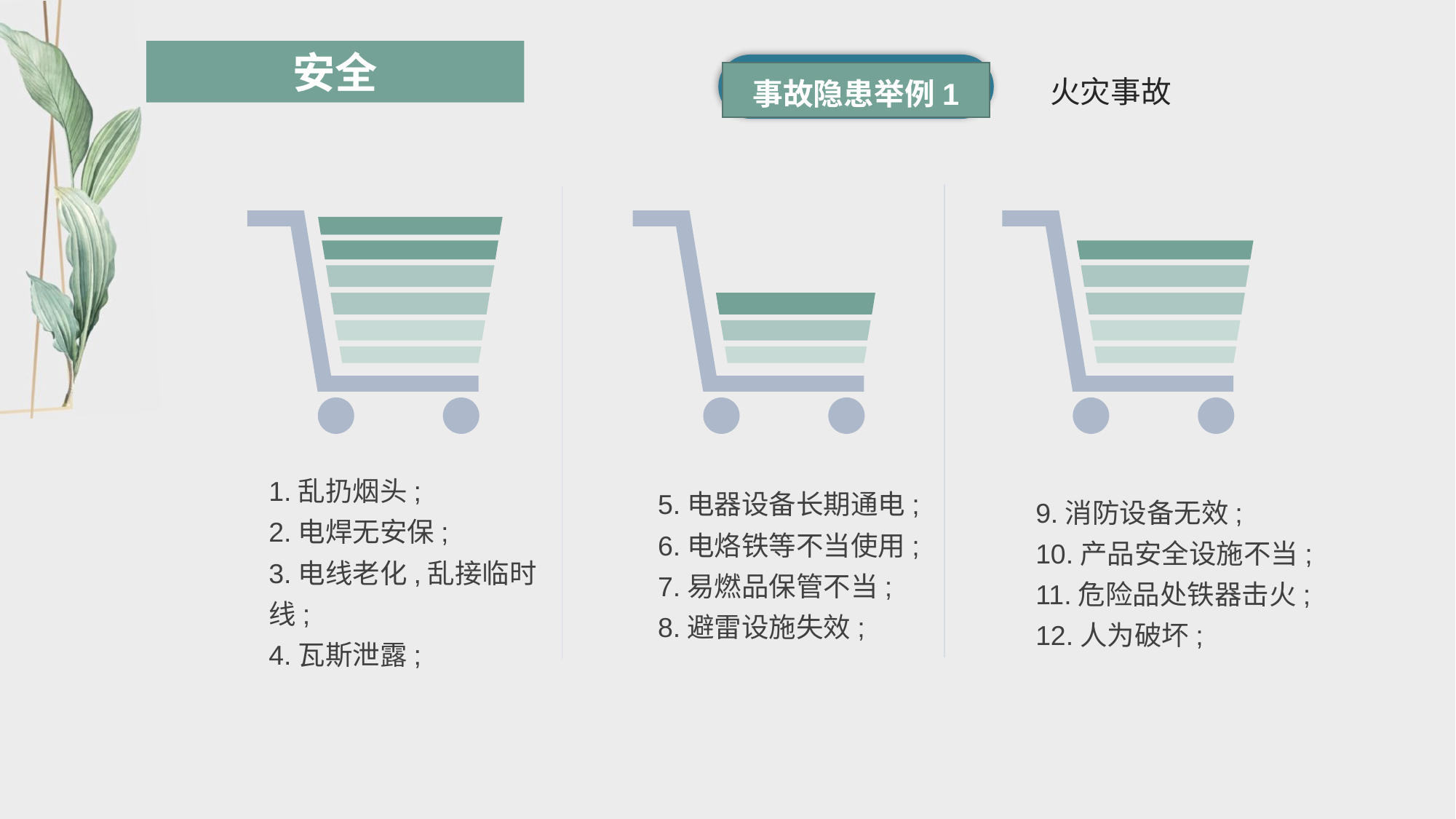

火灾事故
事故隐患举例1

1.乱扔烟头;
2.电焊无安保;
3.电线老化,乱接临时线;
4.瓦斯泄露;
5.电器设备长期通电;
6.电烙铁等不当使用;
7.易燃品保管不当;
8.避雷设施失效;
9.消防设备无效;
10.产品安全设施不当;
11.危险品处铁器击火;
12.人为破坏;